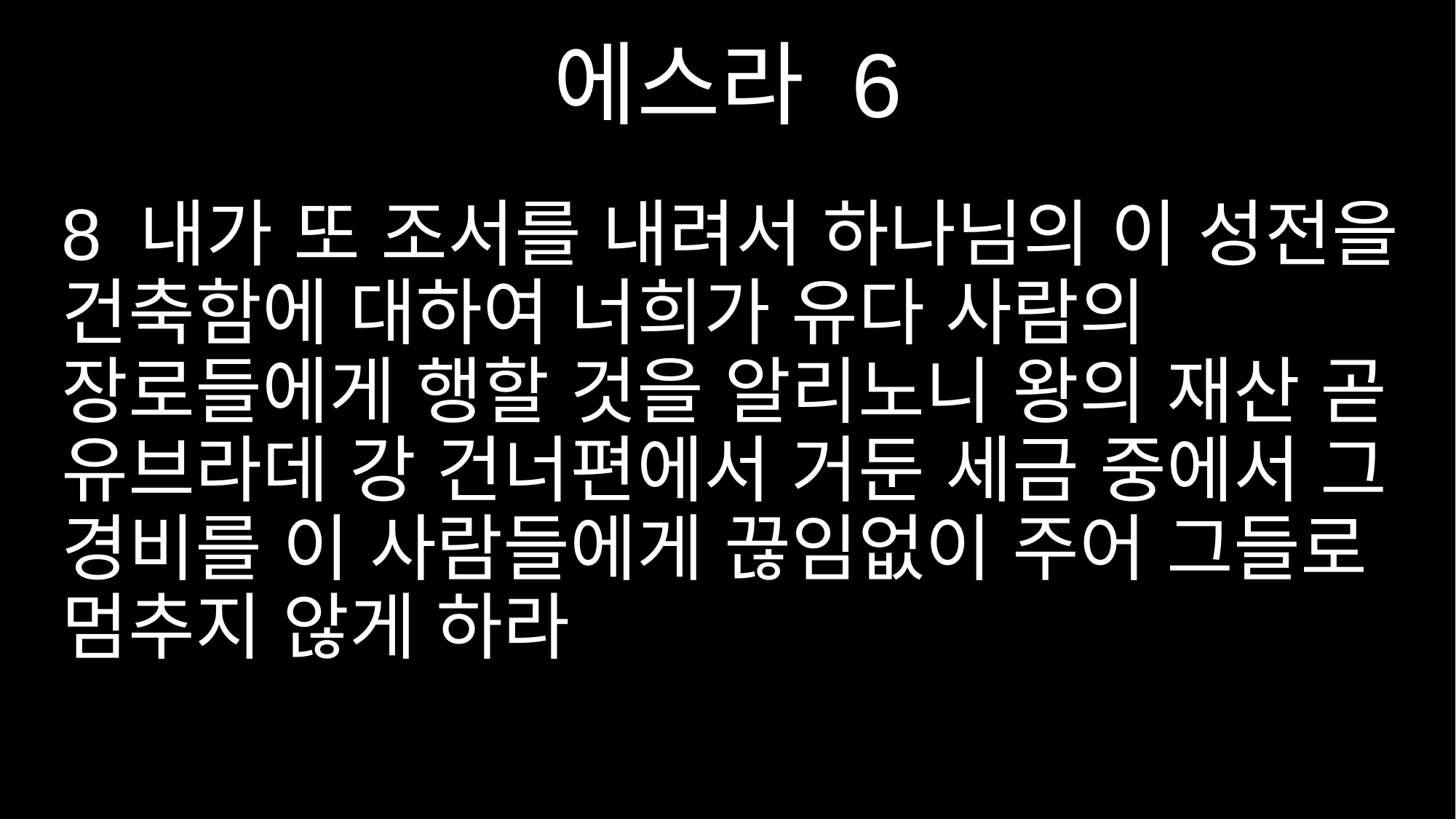

에스라 6
8 내가 또 조서를 내려서 하나님의 이 성전을 건축함에 대하여 너희가 유다 사람의 장로들에게 행할 것을 알리노니 왕의 재산 곧 유브라데 강 건너편에서 거둔 세금 중에서 그 경비를 이 사람들에게 끊임없이 주어 그들로 멈추지 않게 하라